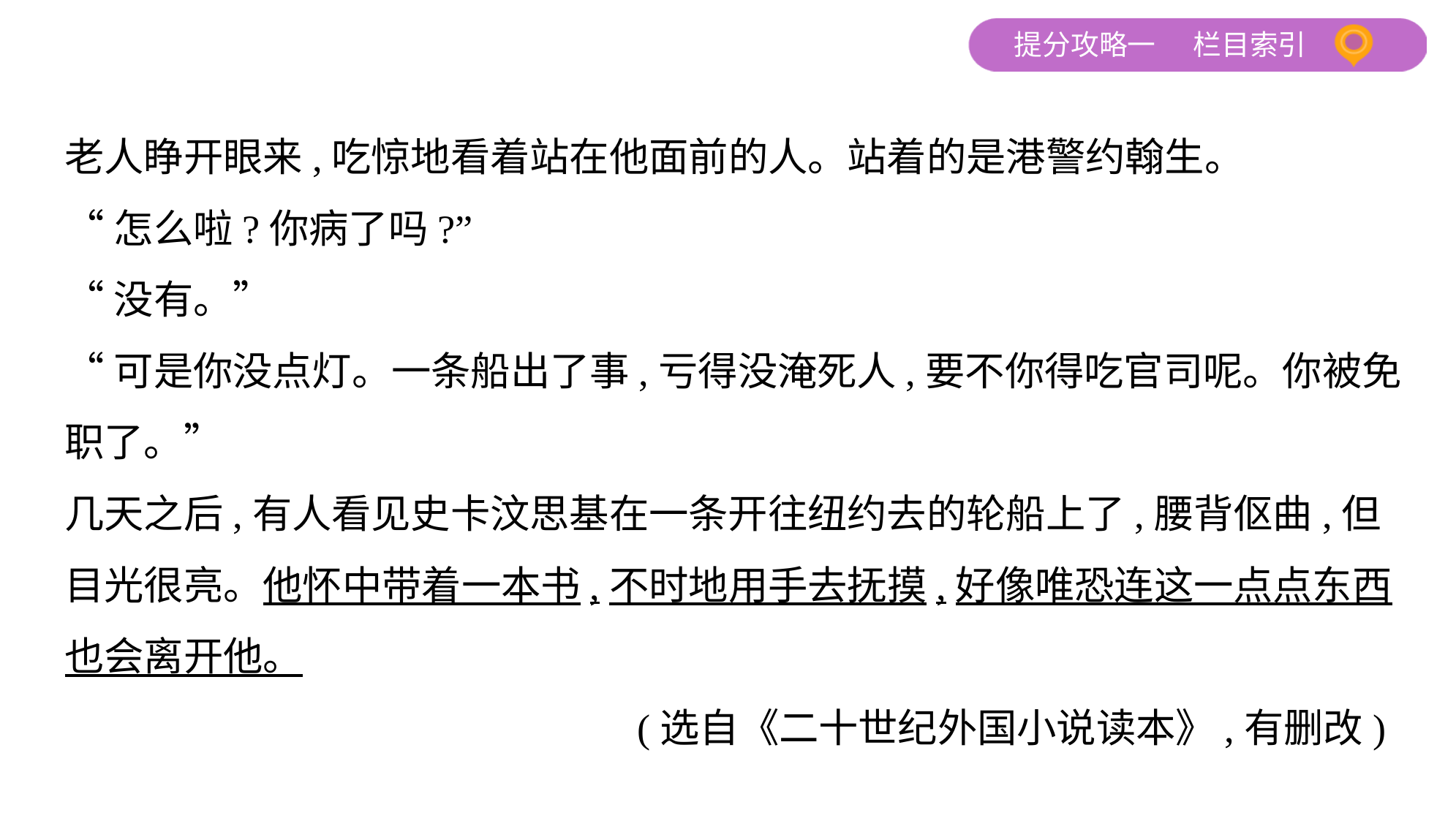

老人睁开眼来,吃惊地看着站在他面前的人。站着的是港警约翰生。
“怎么啦?你病了吗?”
“没有。”
“可是你没点灯。一条船出了事,亏得没淹死人,要不你得吃官司呢。你被免
职了。”
几天之后,有人看见史卡汶思基在一条开往纽约去的轮船上了,腰背伛曲,但
目光很亮。他怀中带着一本书,不时地用手去抚摸,好像唯恐连这一点点东西
也会离开他。
                                                          (选自《二十世纪外国小说读本》,有删改)